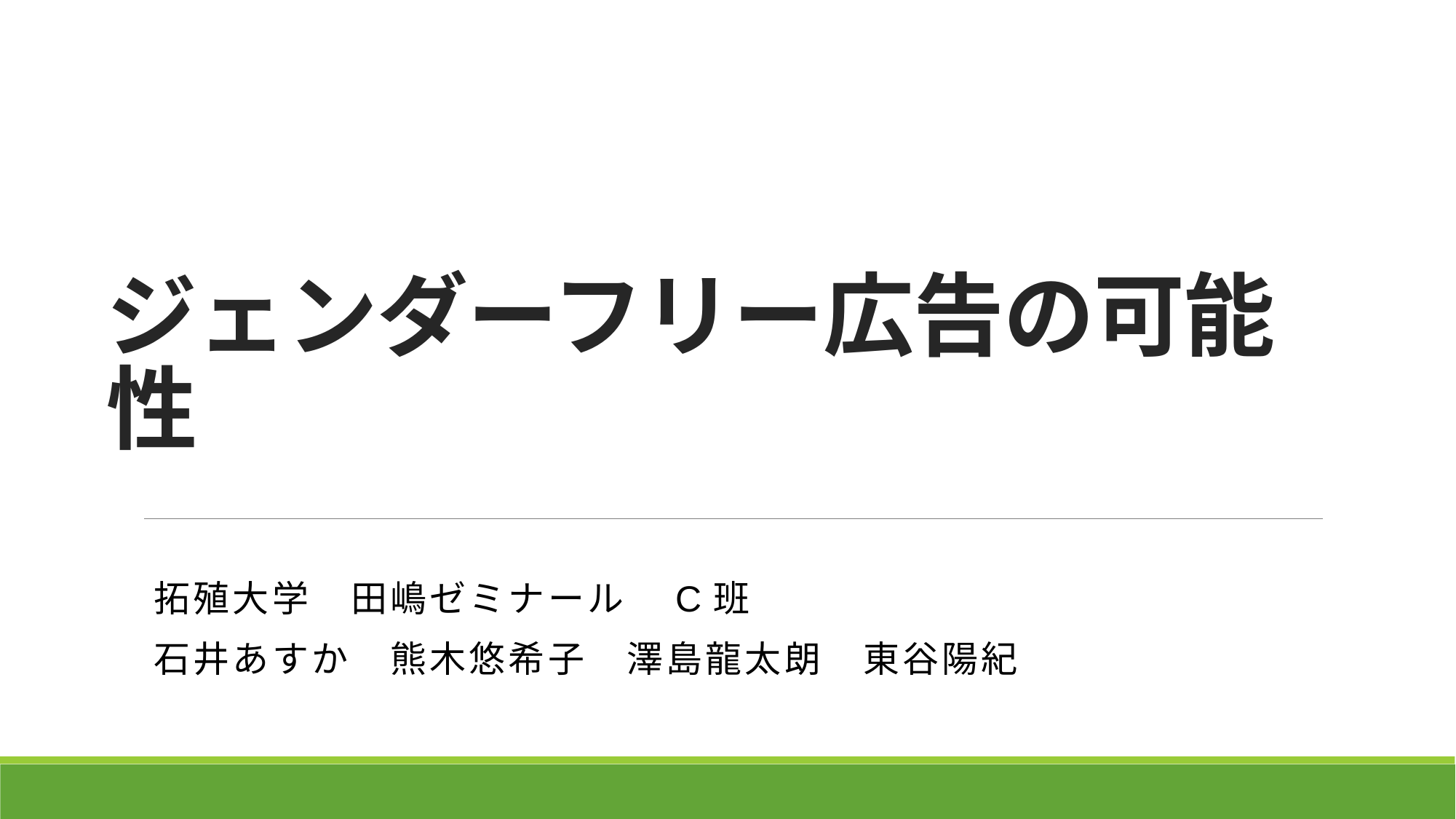

# ジェンダーフリー広告の可能性
拓殖大学　田嶋ゼミナール　C班
石井あすか　熊木悠希子　澤島龍太朗　東谷陽紀